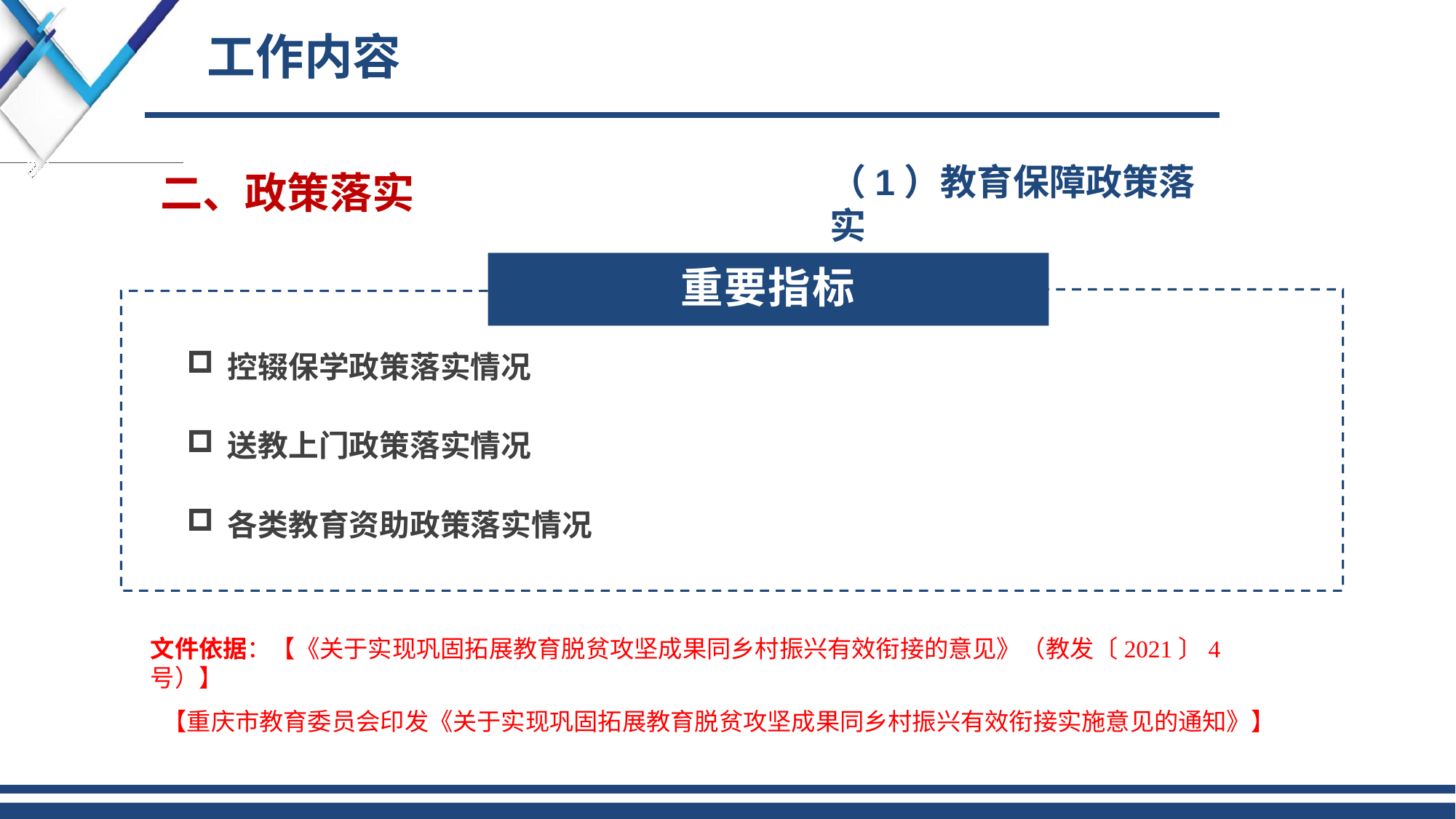

# 工作内容

（1）教育保障政策落实
二、政策落实

重要指标
控辍保学政策落实情况

送教上门政策落实情况

各类教育资助政策落实情况

文件依据：【《关于实现巩固拓展教育脱贫攻坚成果同乡村振兴有效衔接的意见》（教发〔2021〕4号）】
【重庆市教育委员会印发《关于实现巩固拓展教育脱贫攻坚成果同乡村振兴有效衔接实施意见的通知》】